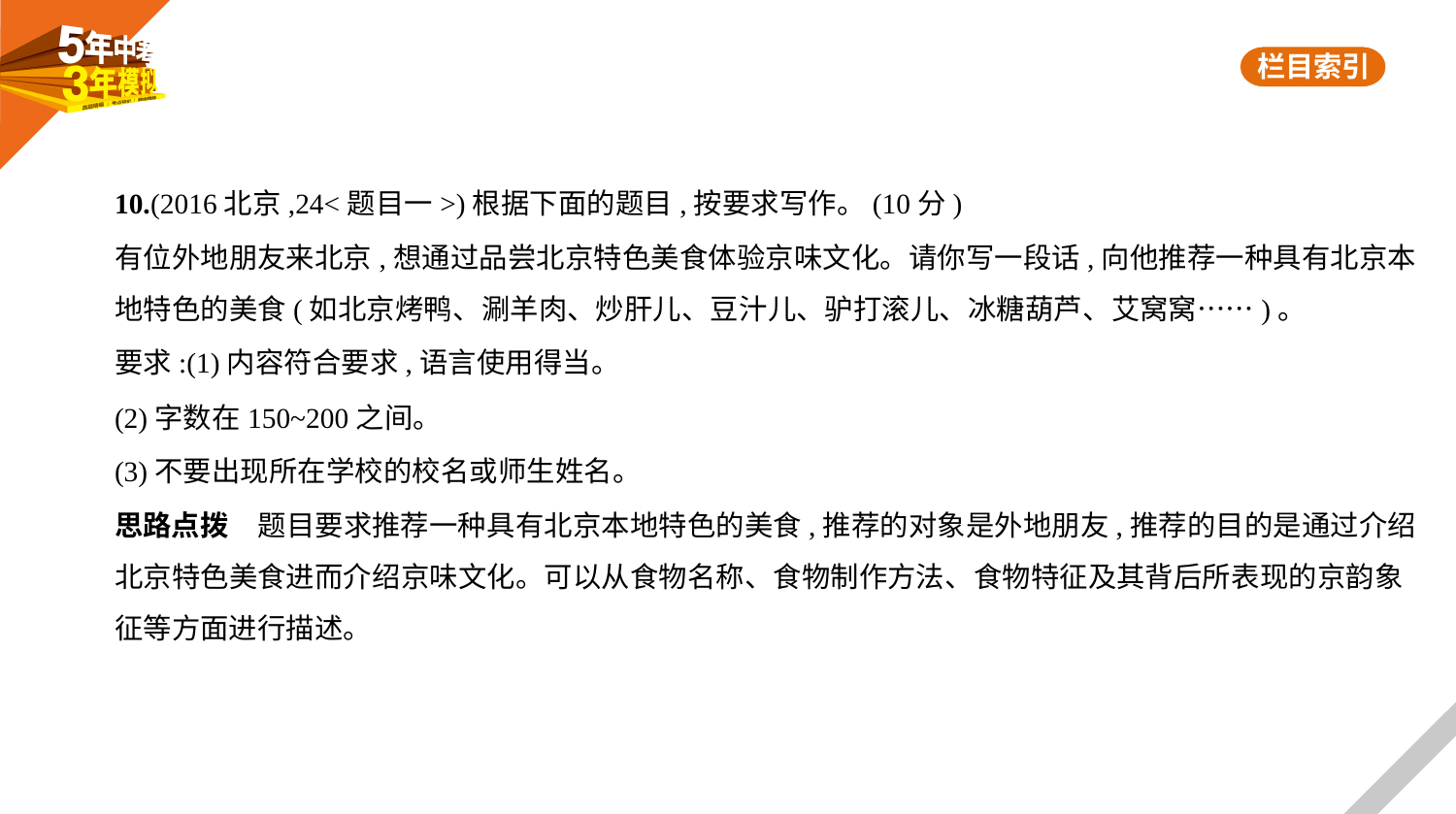

10.(2016北京,24<题目一>)根据下面的题目,按要求写作。(10分)
有位外地朋友来北京,想通过品尝北京特色美食体验京味文化。请你写一段话,向他推荐一种具有北京本
地特色的美食(如北京烤鸭、涮羊肉、炒肝儿、豆汁儿、驴打滚儿、冰糖葫芦、艾窝窝……)。
要求:(1)内容符合要求,语言使用得当。
(2)字数在150~200之间。
(3)不要出现所在学校的校名或师生姓名。
思路点拨　题目要求推荐一种具有北京本地特色的美食,推荐的对象是外地朋友,推荐的目的是通过介绍
北京特色美食进而介绍京味文化。可以从食物名称、食物制作方法、食物特征及其背后所表现的京韵象
征等方面进行描述。